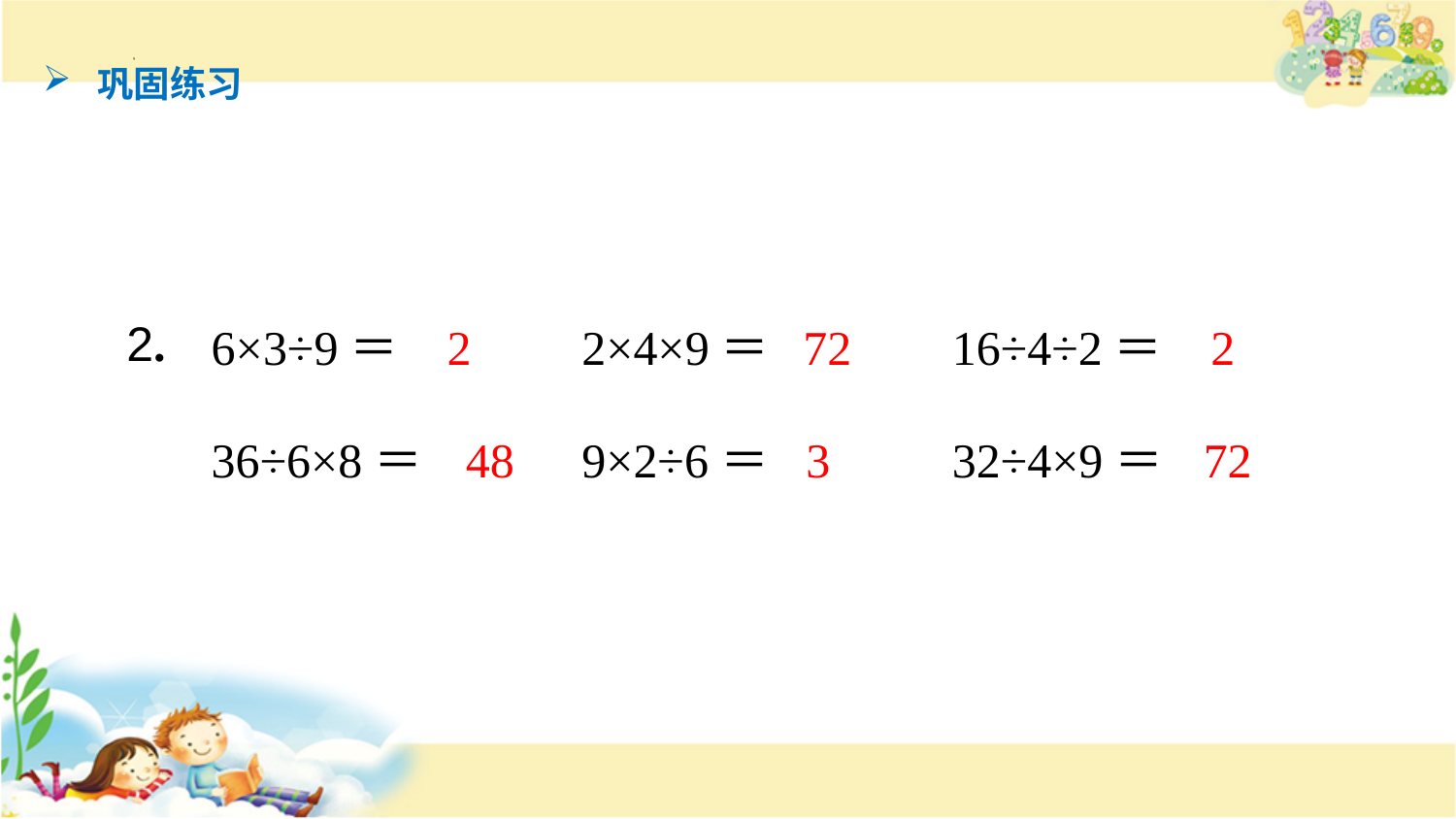

巩固练习

2.
6×3÷9＝
2
2×4×9＝
72
16÷4÷2＝
2
36÷6×8＝
48
9×2÷6＝
3
32÷4×9＝
72